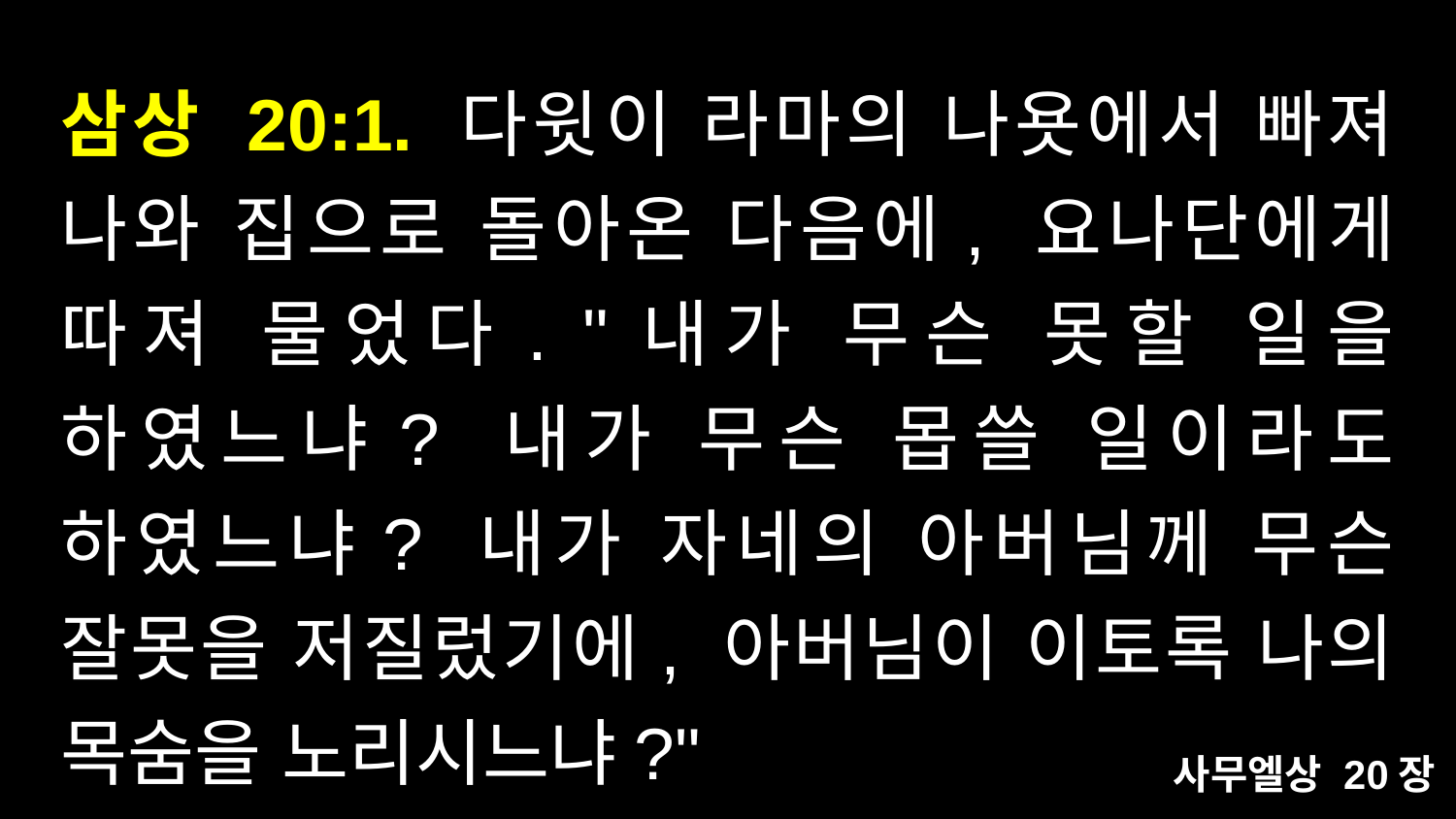

# 삼상 20:1. 다윗이 라마의 나욧에서 빠져 나와 집으로 돌아온 다음에, 요나단에게 따져 물었다. "내가 무슨 못할 일을 하였느냐? 내가 무슨 몹쓸 일이라도 하였느냐? 내가 자네의 아버님께 무슨 잘못을 저질렀기에, 아버님이 이토록 나의 목숨을 노리시느냐?"
사무엘상 20장